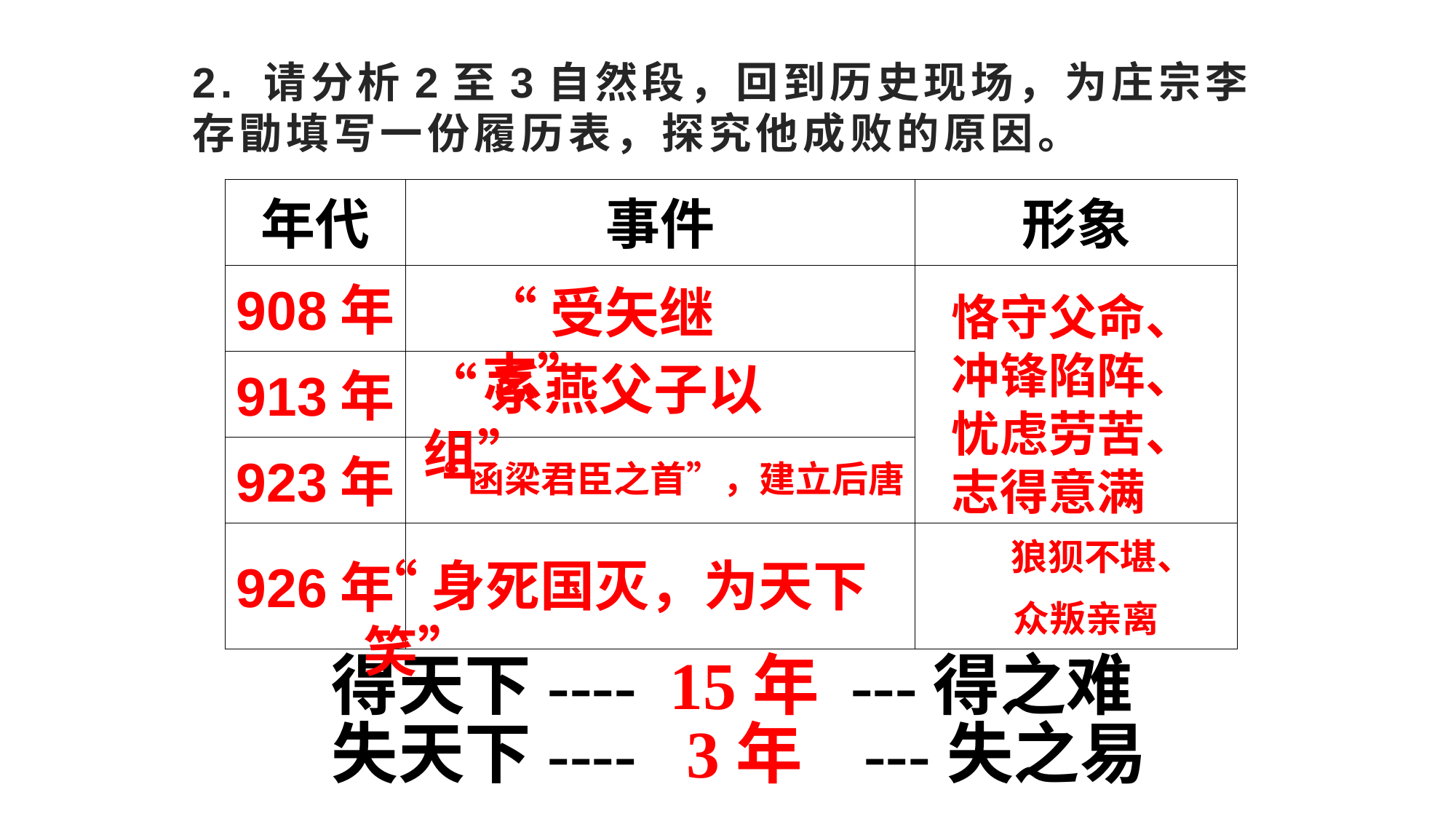

# 2. 请分析2至3自然段，回到历史现场，为庄宗李存勖填写一份履历表，探究他成败的原因。
| 年代 | 事件 | 形象 |
| --- | --- | --- |
| 908年 |  |  |
| 913年 |  |  |
| 923年 |  |  |
| 926年 |  |  |
“受矢继志”
恪守父命、冲锋陷阵、忧虑劳苦、志得意满
“系燕父子以组”
“函梁君臣之首”，建立后唐
   狼狈不堪、
众叛亲离
“身死国灭，为天下笑”
       得天下----  15年 ---得之难
       失天下----   3年   ---失之易